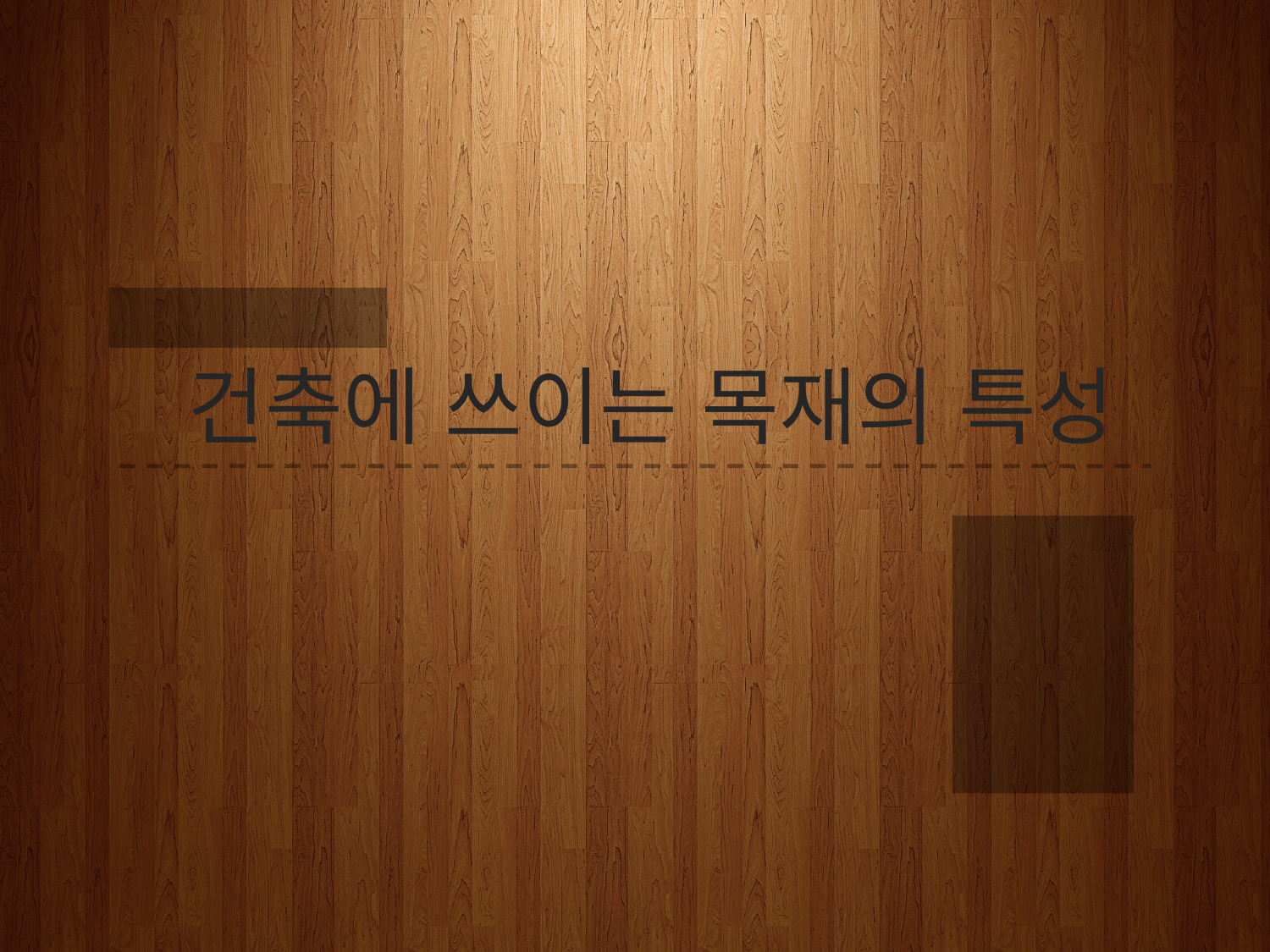

환경재료학개론
 건축에 쓰이는 목재의 특성
조원

김기연
남유려
안정현
정준혁